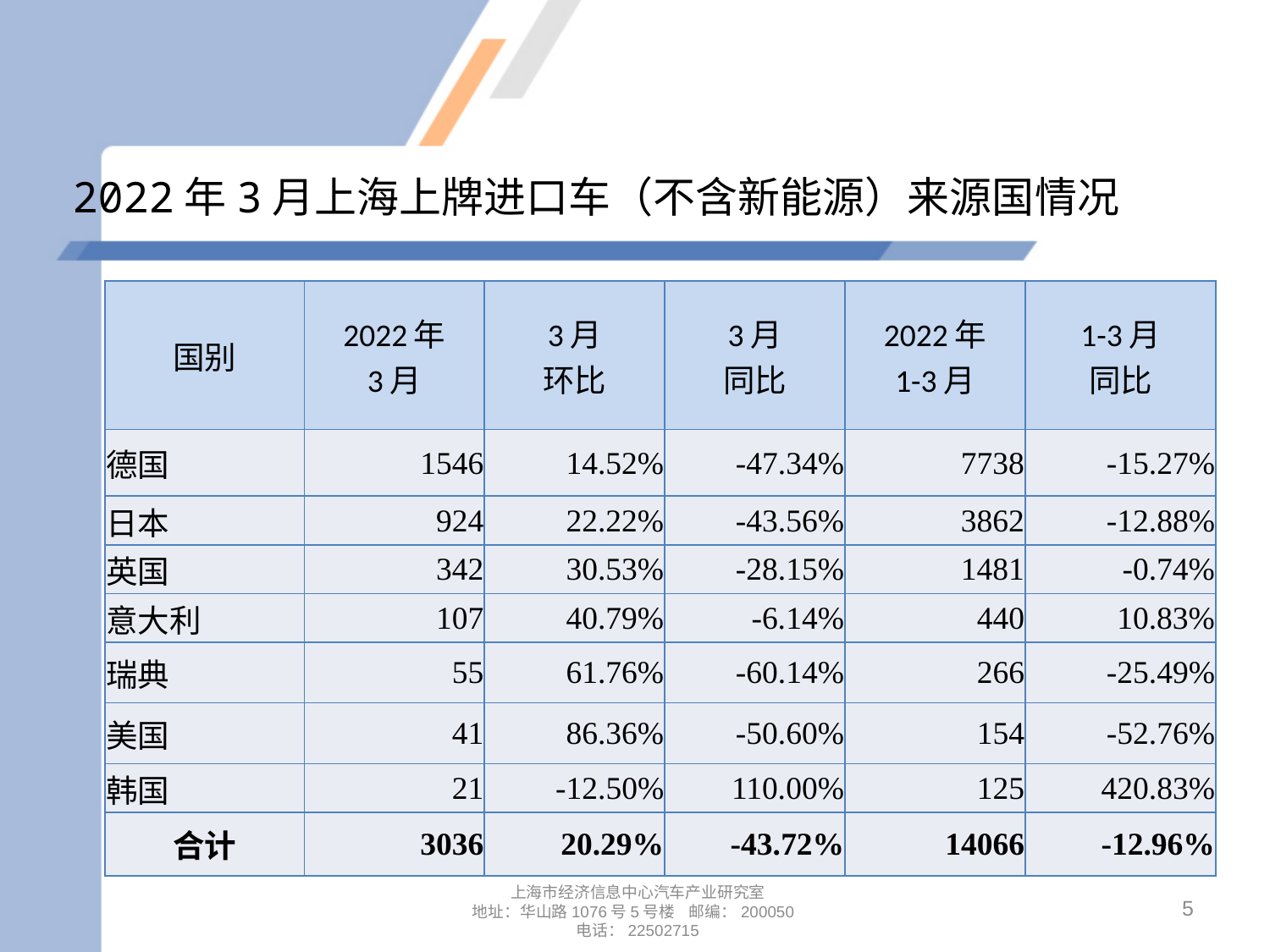

# 2022年3月上海上牌进口车（不含新能源）来源国情况
| 国别 | 2022年 3月 | 3月 环比 | 3月 同比 | 2022年 1-3月 | 1-3月 同比 |
| --- | --- | --- | --- | --- | --- |
| 德国 | 1546 | 14.52% | -47.34% | 7738 | -15.27% |
| 日本 | 924 | 22.22% | -43.56% | 3862 | -12.88% |
| 英国 | 342 | 30.53% | -28.15% | 1481 | -0.74% |
| 意大利 | 107 | 40.79% | -6.14% | 440 | 10.83% |
| 瑞典 | 55 | 61.76% | -60.14% | 266 | -25.49% |
| 美国 | 41 | 86.36% | -50.60% | 154 | -52.76% |
| 韩国 | 21 | -12.50% | 110.00% | 125 | 420.83% |
| 合计 | 3036 | 20.29% | -43.72% | 14066 | -12.96% |

5
上海市经济信息中心汽车产业研究室
地址：华山路1076号5号楼    邮编：200050
电话：22502715